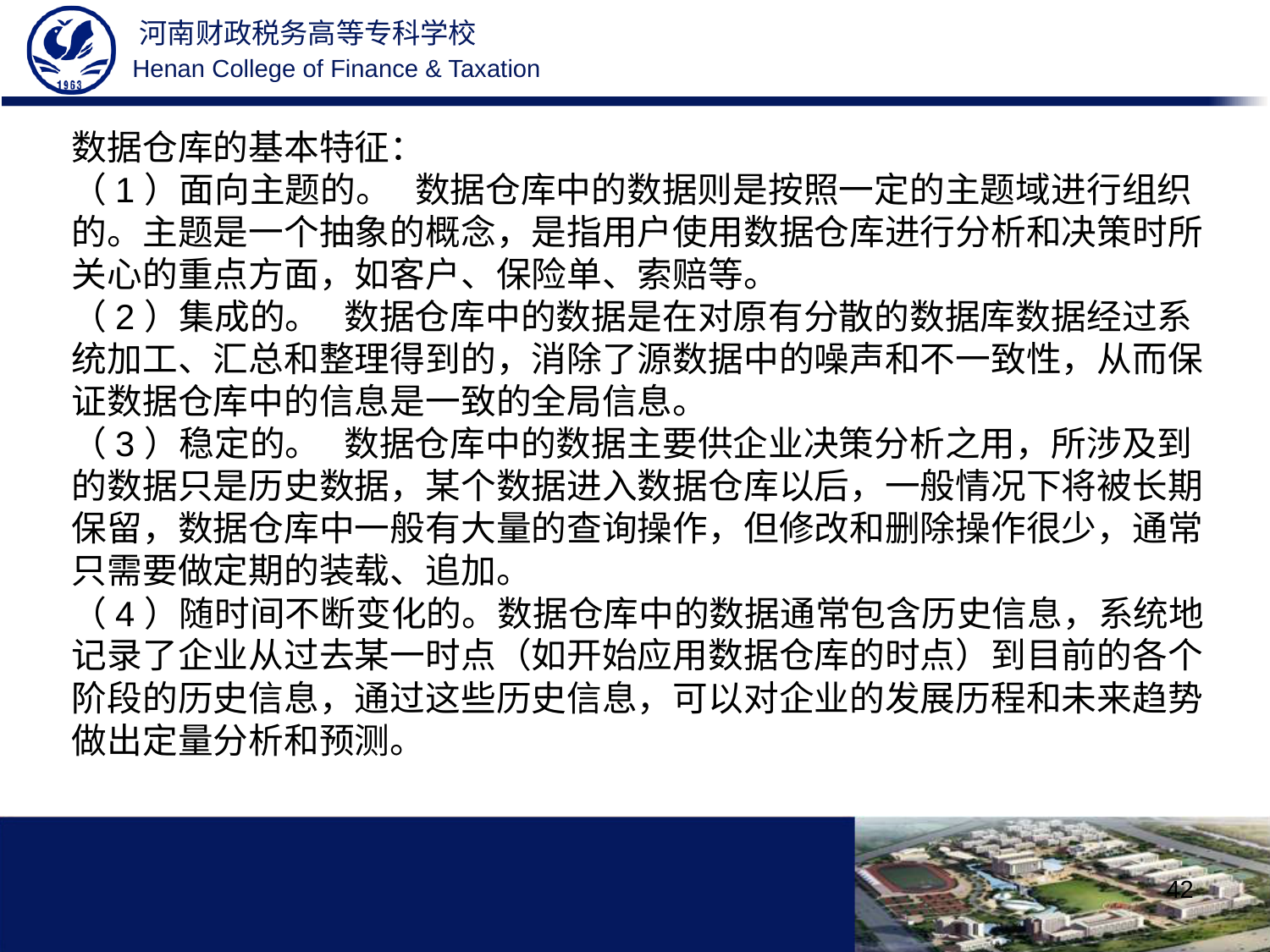

数据仓库的基本特征：
（1）面向主题的。   数据仓库中的数据则是按照一定的主题域进行组织的。主题是一个抽象的概念，是指用户使用数据仓库进行分析和决策时所关心的重点方面，如客户、保险单、索赔等。
（2）集成的。   数据仓库中的数据是在对原有分散的数据库数据经过系统加工、汇总和整理得到的，消除了源数据中的噪声和不一致性，从而保证数据仓库中的信息是一致的全局信息。
（3）稳定的。   数据仓库中的数据主要供企业决策分析之用，所涉及到的数据只是历史数据，某个数据进入数据仓库以后，一般情况下将被长期保留，数据仓库中一般有大量的查询操作，但修改和删除操作很少，通常只需要做定期的装载、追加。
（4）随时间不断变化的。数据仓库中的数据通常包含历史信息，系统地记录了企业从过去某一时点（如开始应用数据仓库的时点）到目前的各个阶段的历史信息，通过这些历史信息，可以对企业的发展历程和未来趋势做出定量分析和预测。

42